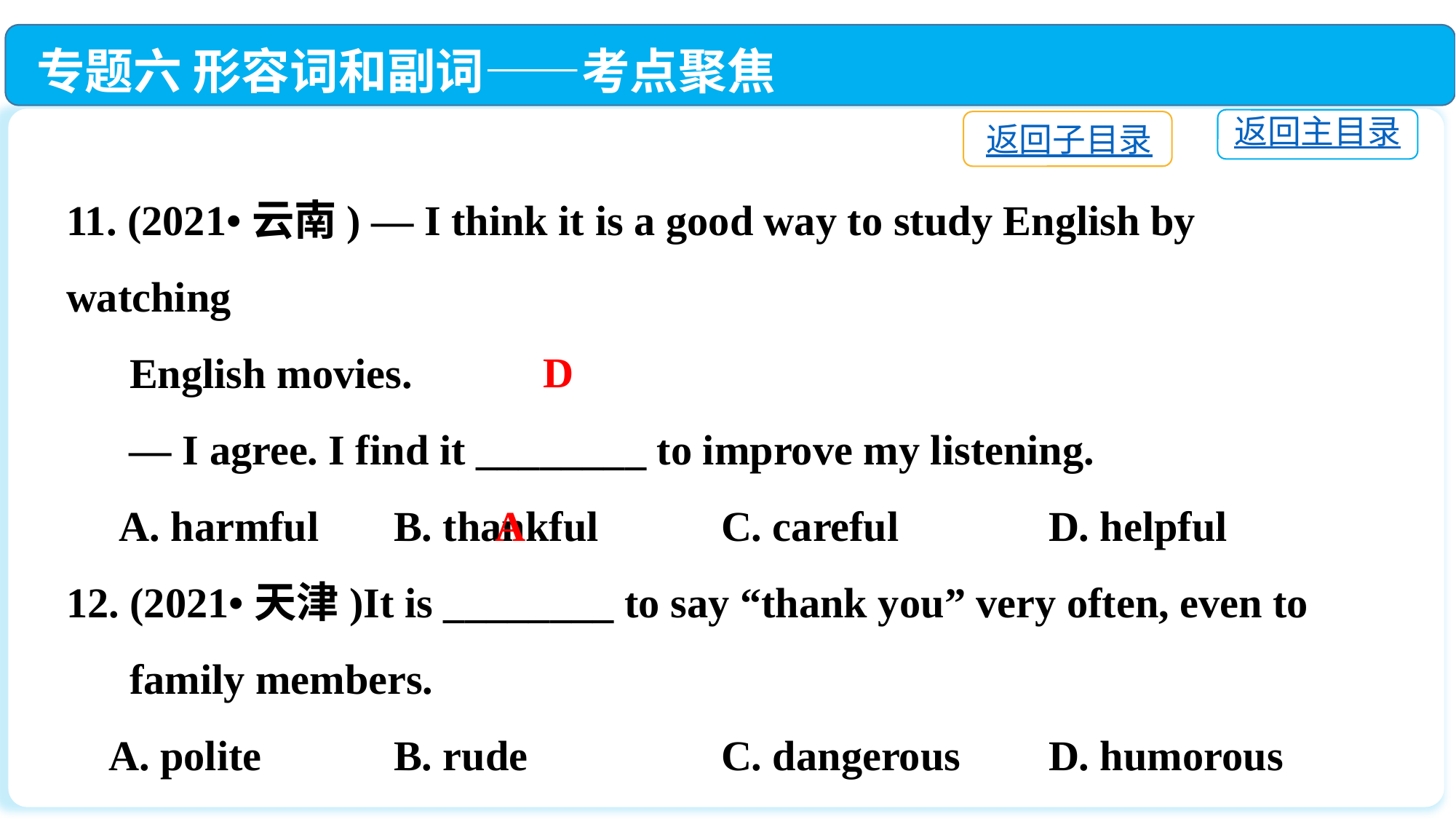

专题六 形容词和副词——考点聚焦

返回主目录

返回子目录
11. (2021•云南) — I think it is a good way to study English by watching
      English movies.
      — I agree. I find it ________ to improve my listening.
     A. harmful	B. thankful		C. careful		D. helpful
12. (2021•天津)It is ________ to say “thank you” very often, even to
      family members.
    A. polite		B. rude		C. dangerous	D. humorous
D
A